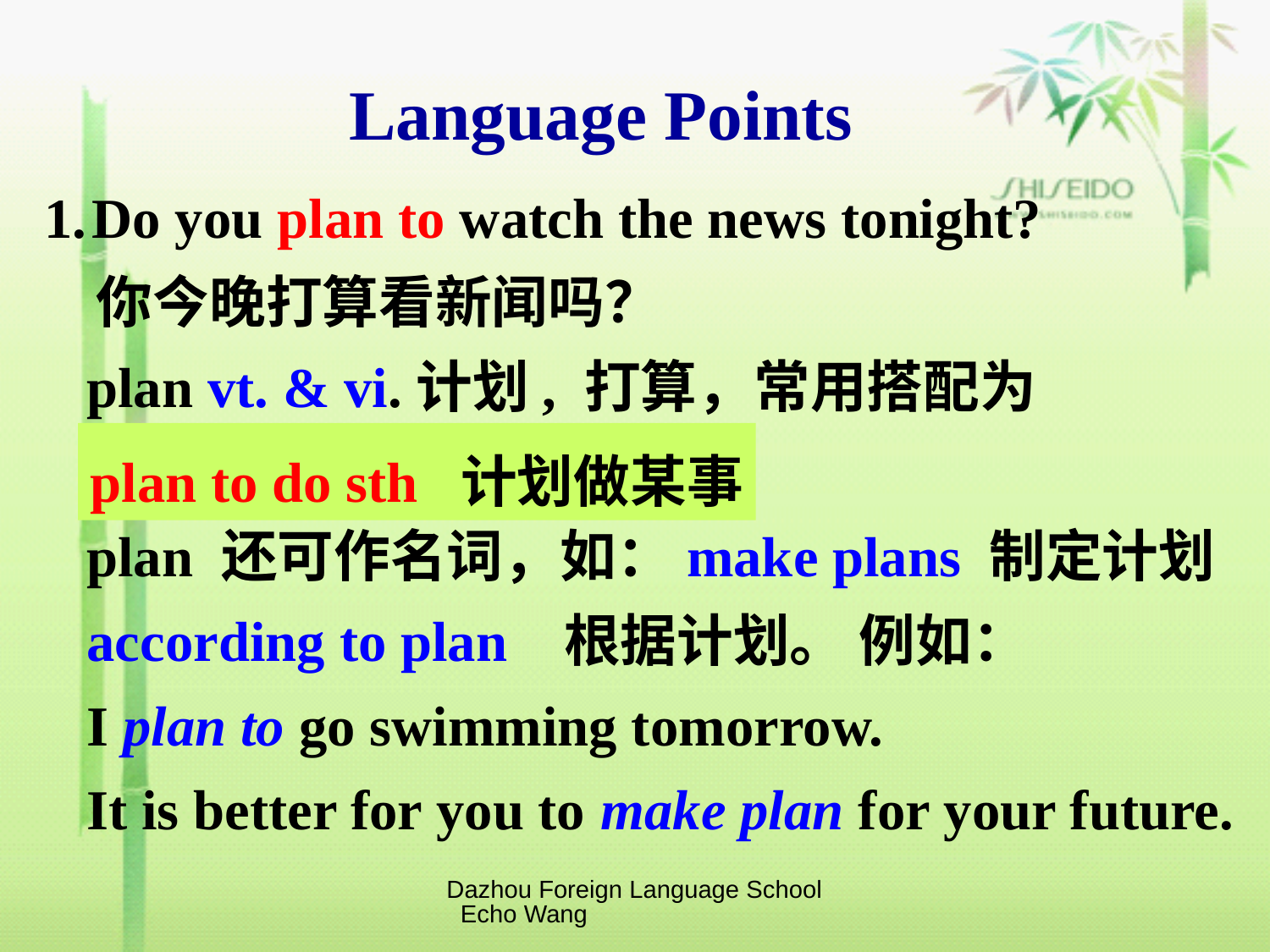

Language Points
Do you plan to watch the news tonight?
   你今晚打算看新闻吗？
   plan vt. & vi.计划, 打算，常用搭配为

   plan 还可作名词，如：make plans 制定计划
   according to plan   根据计划。 例如：
   I plan to go swimming tomorrow.
   It is better for you to make plan for your future.

plan to do sth  计划做某事
Dazhou Foreign Language School  Echo Wang